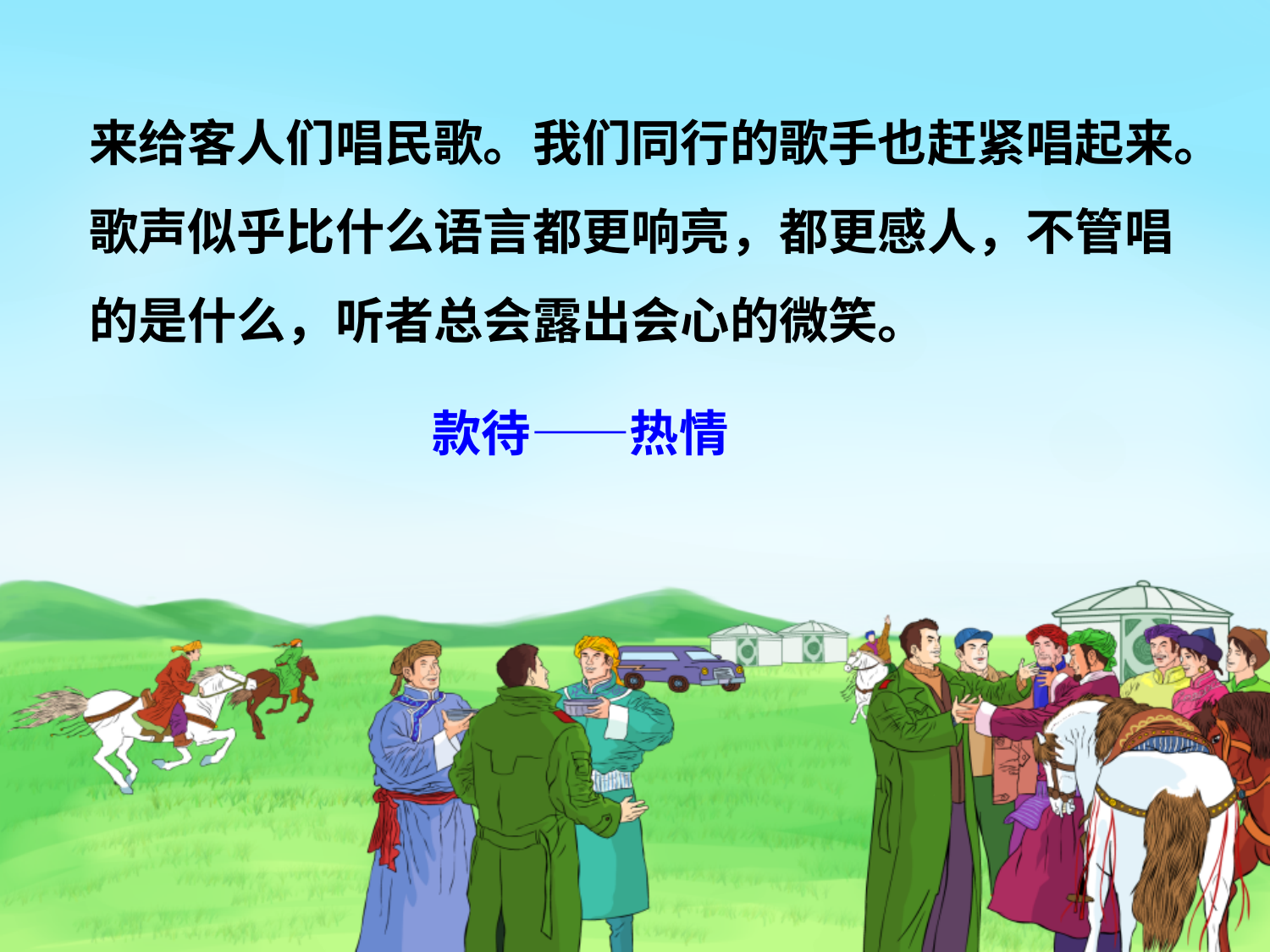

来给客人们唱民歌。我们同行的歌手也赶紧唱起来。
歌声似乎比什么语言都更响亮，都更感人，不管唱
的是什么，听者总会露出会心的微笑。
款待——热情